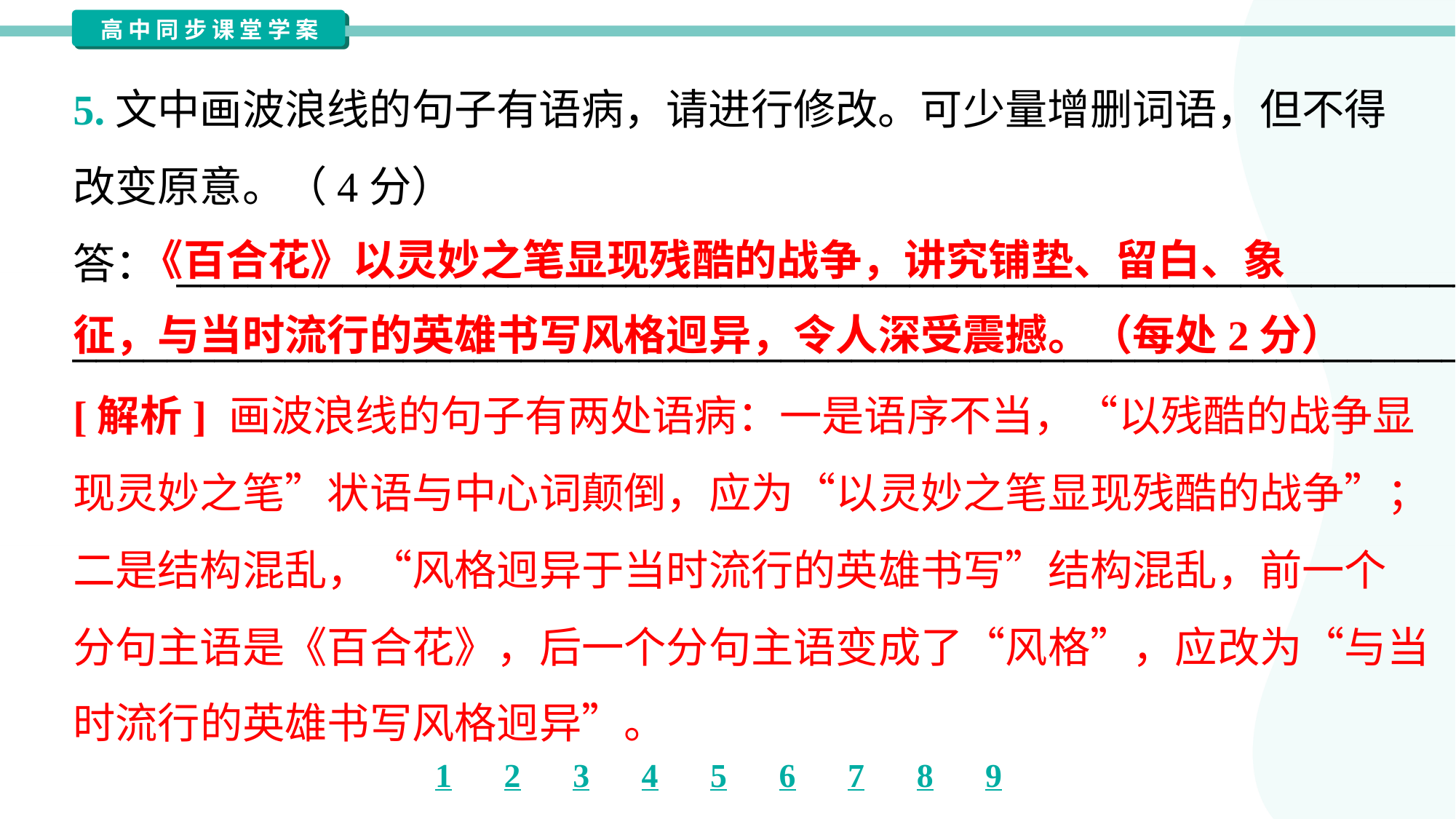

5.文中画波浪线的句子有语病，请进行修改。可少量增删词语，但不得
改变原意。（4分）
答： ________________________________________________________
____________________________________________________________
      《百合花》以灵妙之笔显现残酷的战争，讲究铺垫、留白、象
征，与当时流行的英雄书写风格迥异，令人深受震撼。（每处2分）
[解析] 画波浪线的句子有两处语病：一是语序不当，“以残酷的战争显
现灵妙之笔”状语与中心词颠倒，应为“以灵妙之笔显现残酷的战争”；
二是结构混乱，“风格迥异于当时流行的英雄书写”结构混乱，前一个
分句主语是《百合花》，后一个分句主语变成了“风格”，应改为“与当
时流行的英雄书写风格迥异”。